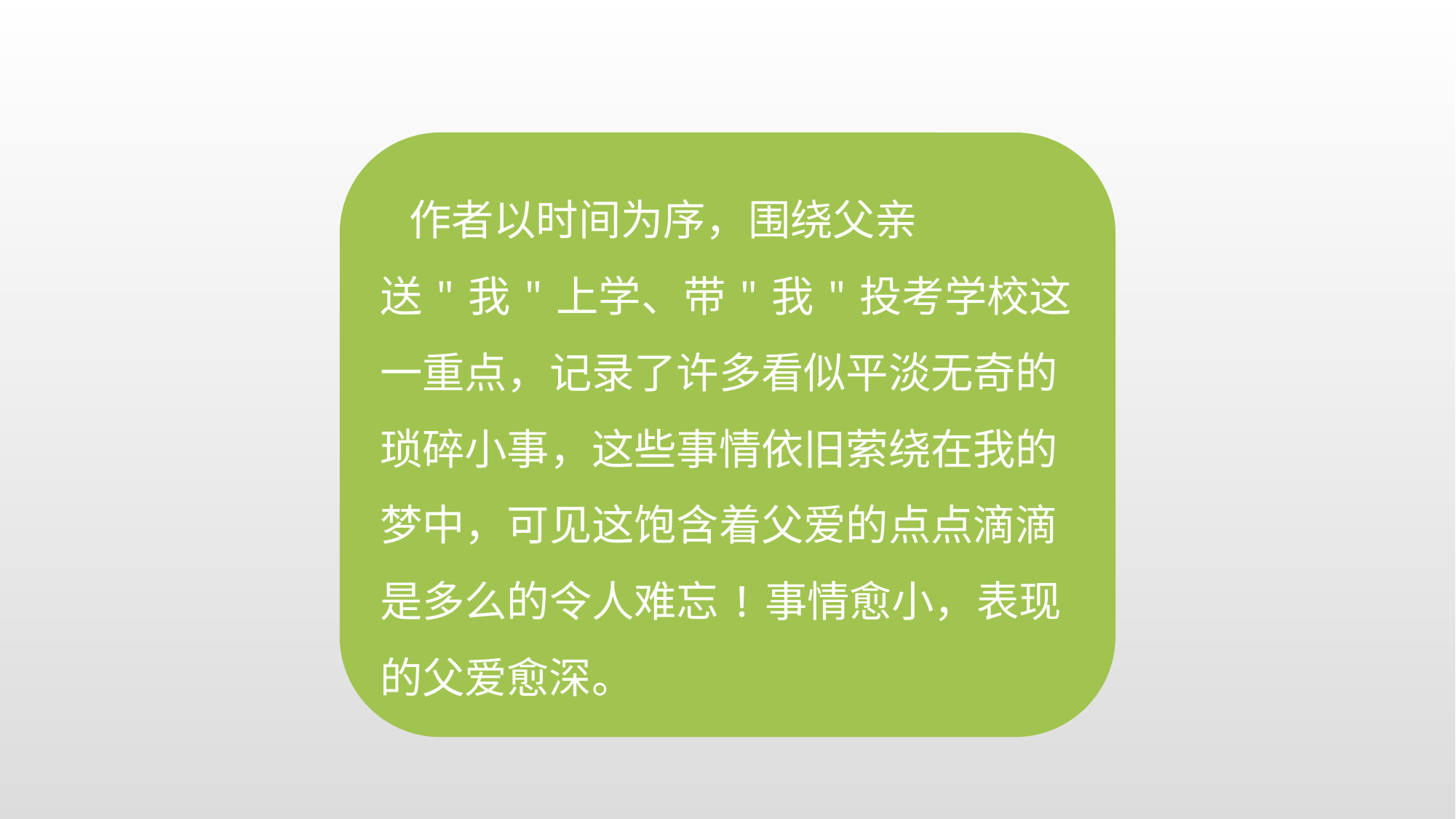

作者以时间为序，围绕父亲送"我"上学、带"我"投考学校这一重点，记录了许多看似平淡无奇的琐碎小事，这些事情依旧萦绕在我的梦中，可见这饱含着父爱的点点滴滴是多么的令人难忘!事情愈小，表现的父爱愈深。